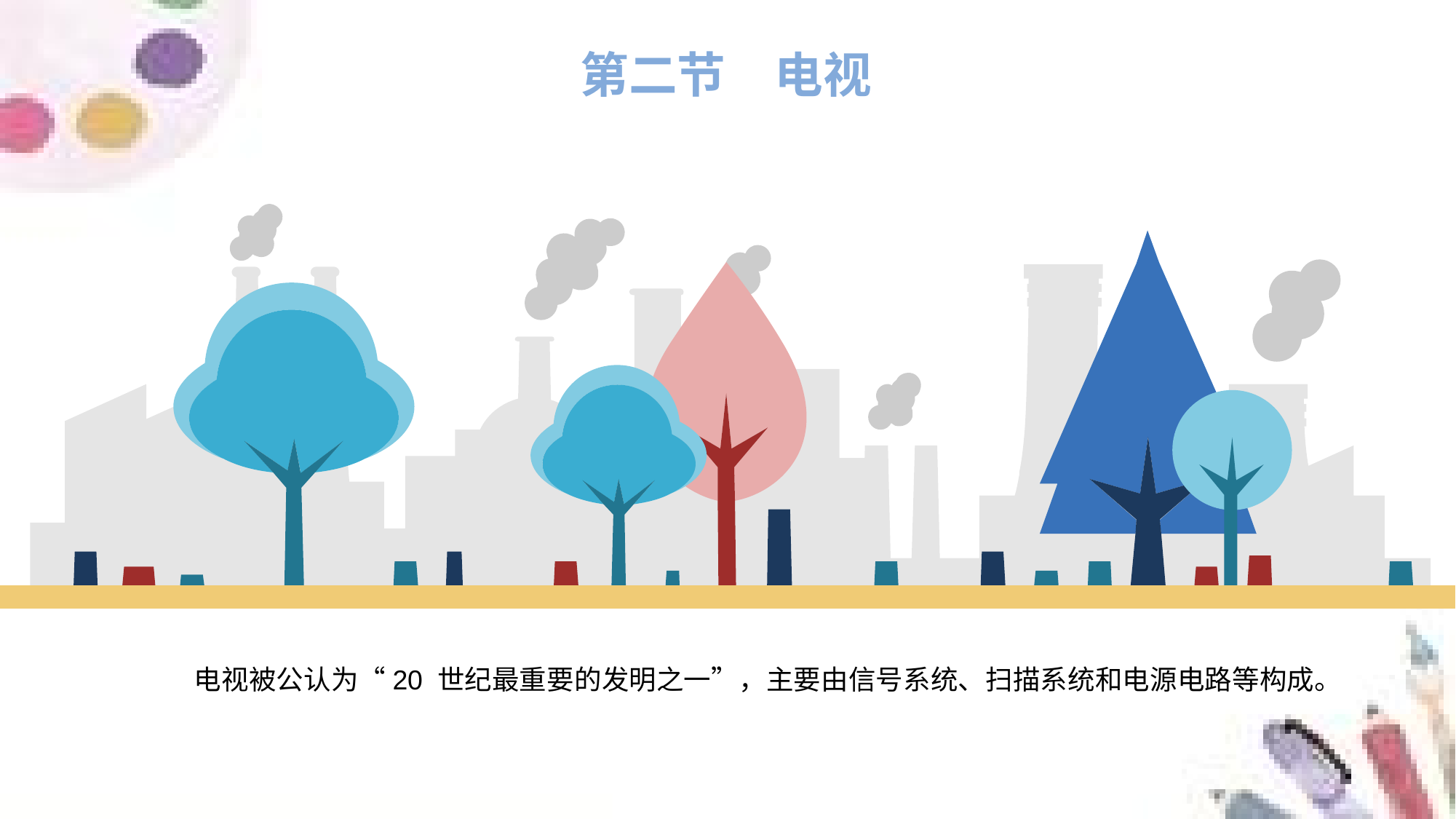

第二节　电视

电视被公认为“20 世纪最重要的发明之一”，主要由信号系统、扫描系统和电源电路等构成。